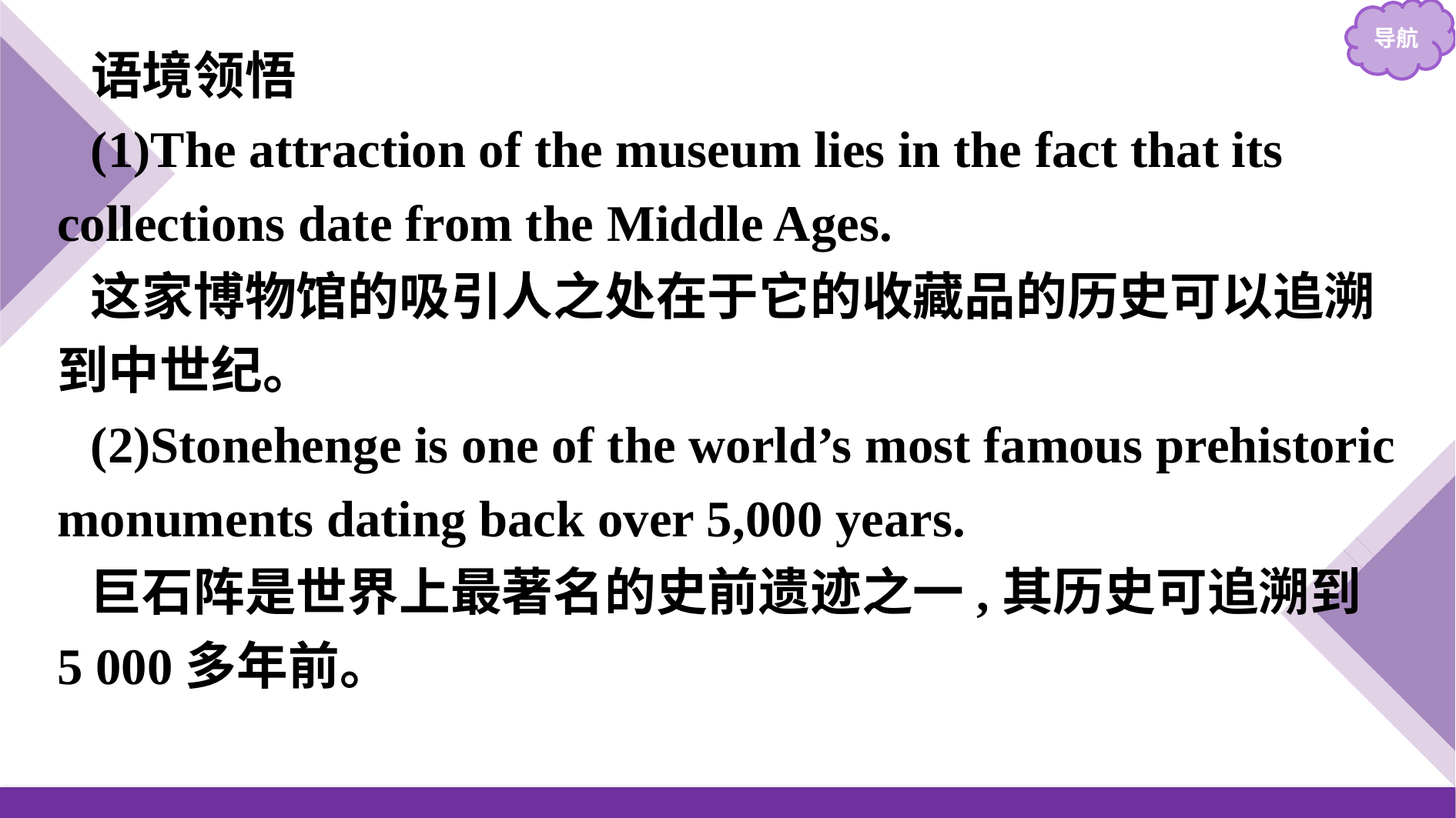

语境领悟
(1)The attraction of the museum lies in the fact that its collections date from the Middle Ages.
这家博物馆的吸引人之处在于它的收藏品的历史可以追溯到中世纪。
(2)Stonehenge is one of the world’s most famous prehistoric monuments dating back over 5,000 years.
巨石阵是世界上最著名的史前遗迹之一,其历史可追溯到5 000多年前。